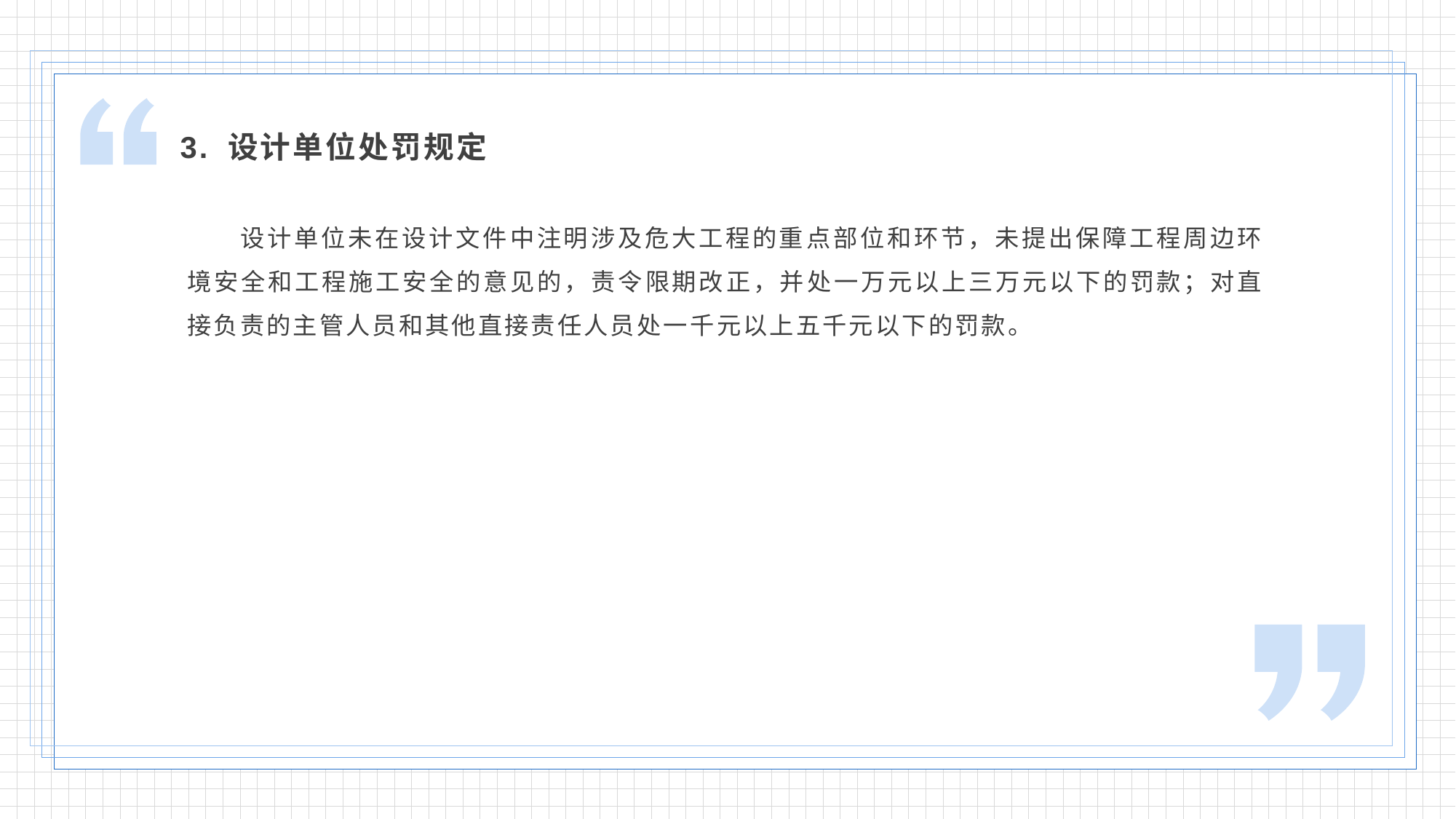

3. 设计单位处罚规定

设计单位未在设计文件中注明涉及危大工程的重点部位和环节，未提出保障工程周边环境安全和工程施工安全的意见的，责令限期改正，并处一万元以上三万元以下的罚款；对直接负责的主管人员和其他直接责任人员处一千元以上五千元以下的罚款。